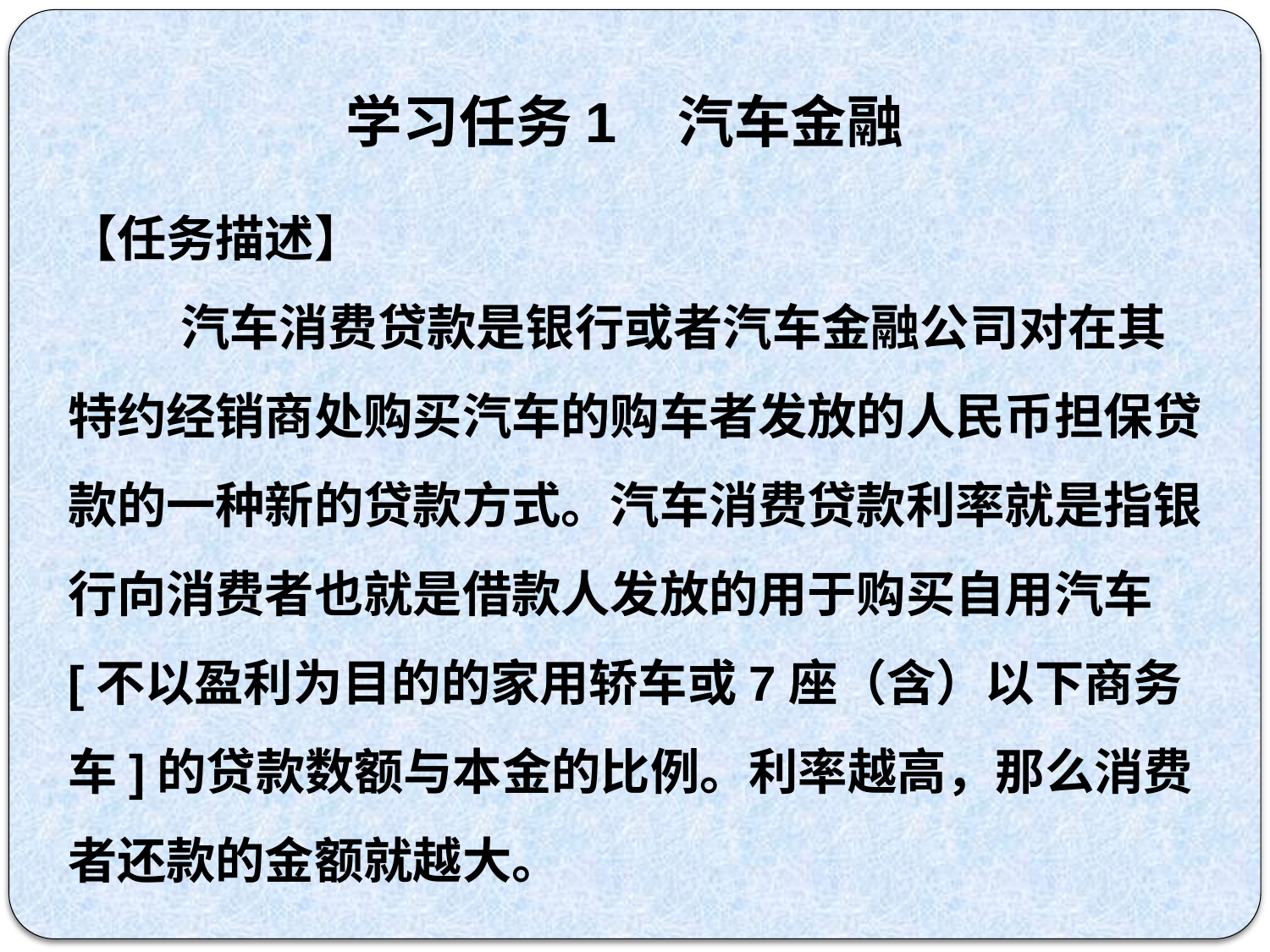

学习任务1   汽车金融
【任务描述】
         汽车消费贷款是银行或者汽车金融公司对在其特约经销商处购买汽车的购车者发放的人民币担保贷款的一种新的贷款方式。汽车消费贷款利率就是指银行向消费者也就是借款人发放的用于购买自用汽车[不以盈利为目的的家用轿车或7座（含）以下商务车]的贷款数额与本金的比例。利率越高，那么消费者还款的金额就越大。